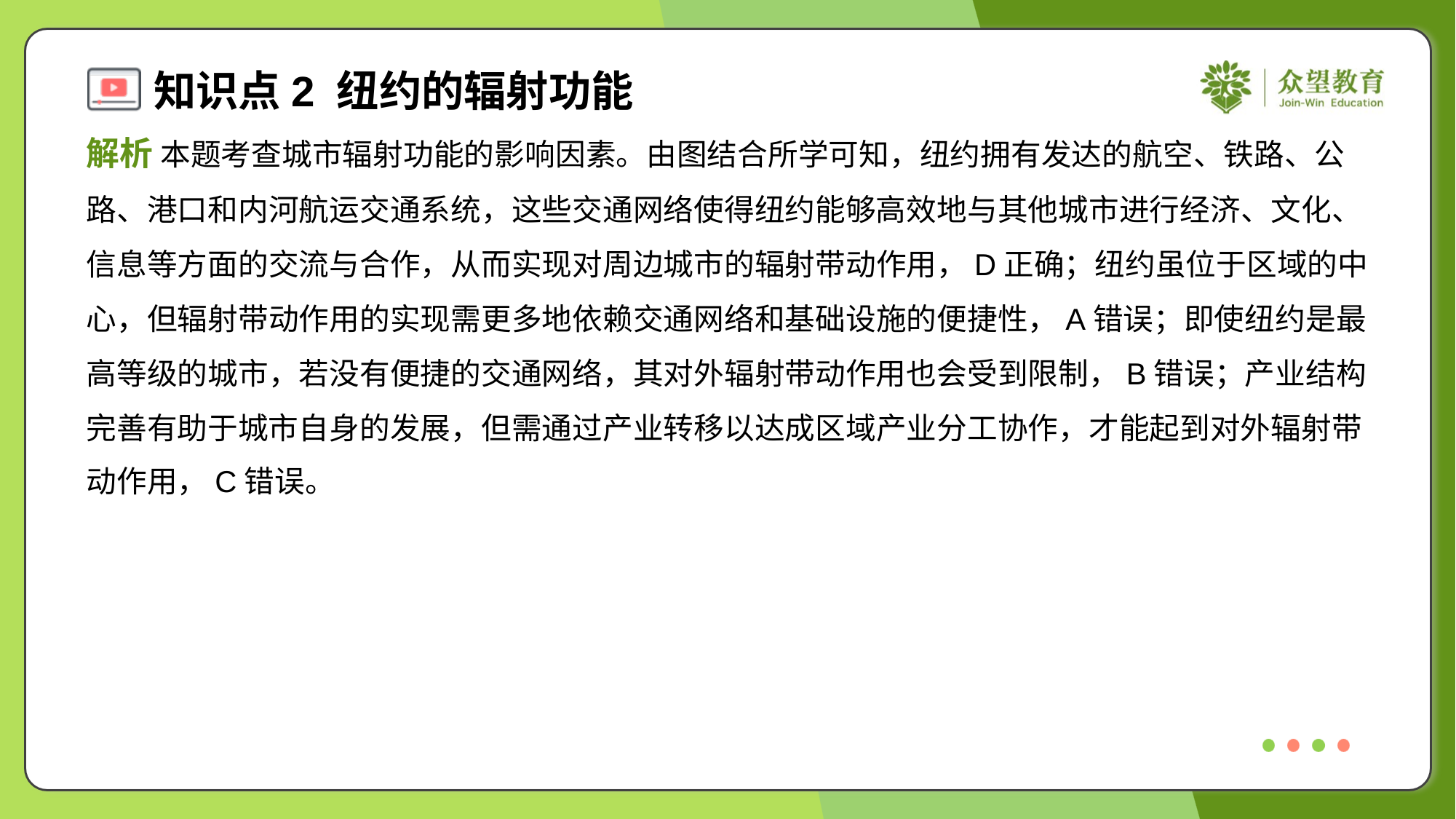

解析 本题考查城市辐射功能的影响因素。由图结合所学可知，纽约拥有发达的航空、铁路、公
路、港口和内河航运交通系统，这些交通网络使得纽约能够高效地与其他城市进行经济、文化、
信息等方面的交流与合作，从而实现对周边城市的辐射带动作用，D正确；纽约虽位于区域的中
心，但辐射带动作用的实现需更多地依赖交通网络和基础设施的便捷性，A错误；即使纽约是最
高等级的城市，若没有便捷的交通网络，其对外辐射带动作用也会受到限制，B错误；产业结构
完善有助于城市自身的发展，但需通过产业转移以达成区域产业分工协作，才能起到对外辐射带
动作用，C错误。